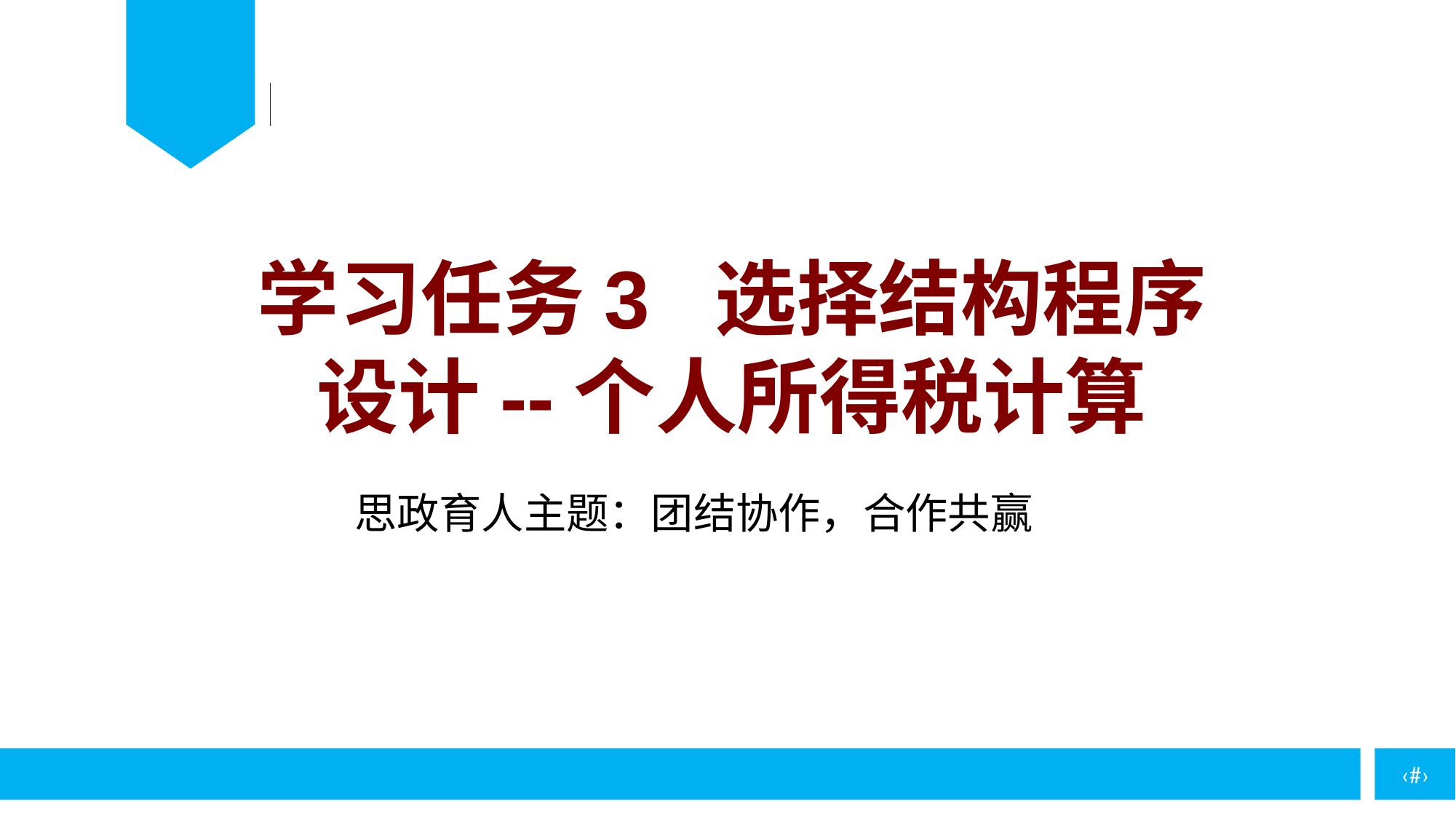

# 学习任务3  选择结构程序设计--个人所得税计算
思政育人主题：团结协作，合作共赢